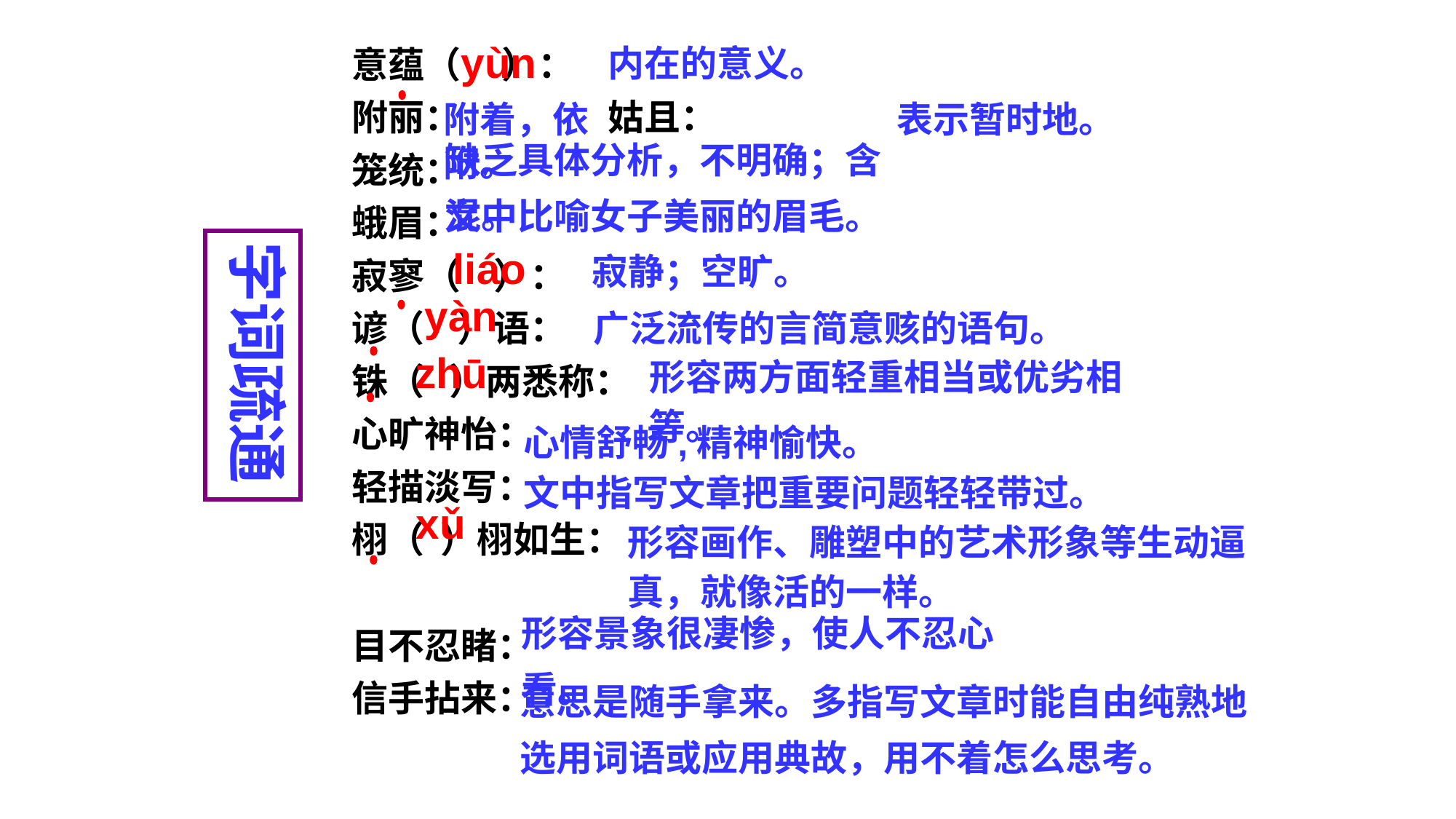

内在的意义。
yùn
意蕴（     ）：
附丽：                  姑且：
笼统：
蛾眉：
寂寥（    ）：
谚（    ）语：
铢（   ）两悉称：
心旷神怡：
轻描淡写：
栩（  ）栩如生：

目不忍睹：
信手拈来：
附着，依附。
表示暂时地。

缺乏具体分析，不明确；含混。
文中比喻女子美丽的眉毛。
字词疏通
liáo
寂静；空旷。
yàn
广泛流传的言简意赅的语句。

zhū

形容两方面轻重相当或优劣相等。

心情舒畅,精神愉快。
文中指写文章把重要问题轻轻带过。
xǔ
形容画作、雕塑中的艺术形象等生动逼真，就像活的一样。

形容景象很凄惨，使人不忍心看。
意思是随手拿来。多指写文章时能自由纯熟地选用词语或应用典故，用不着怎么思考。